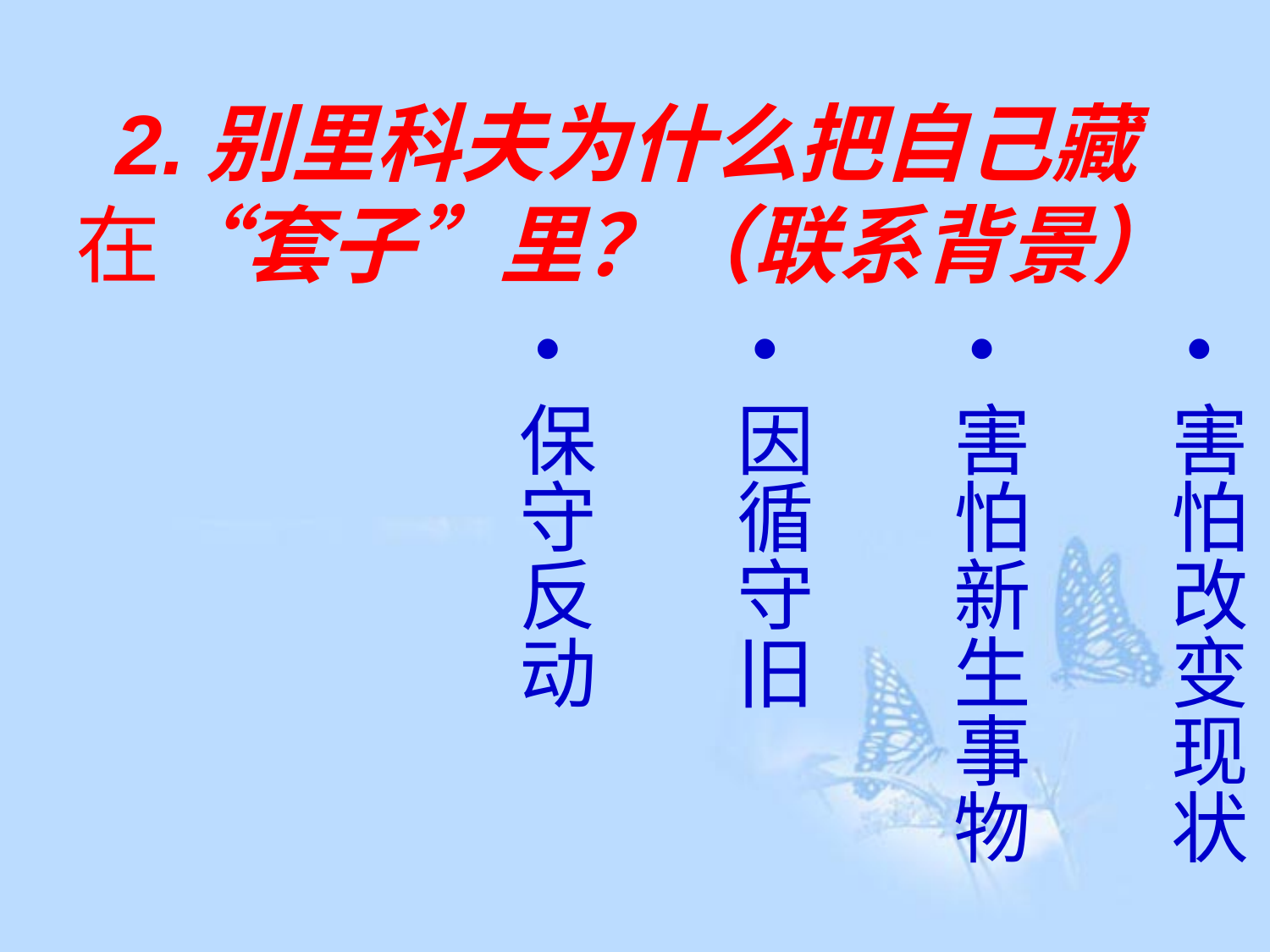

# 2.别里科夫为什么把自己藏 在“套子”里？（联系背景）
害怕改变现状

害怕新生事物

因循守旧

保守反动